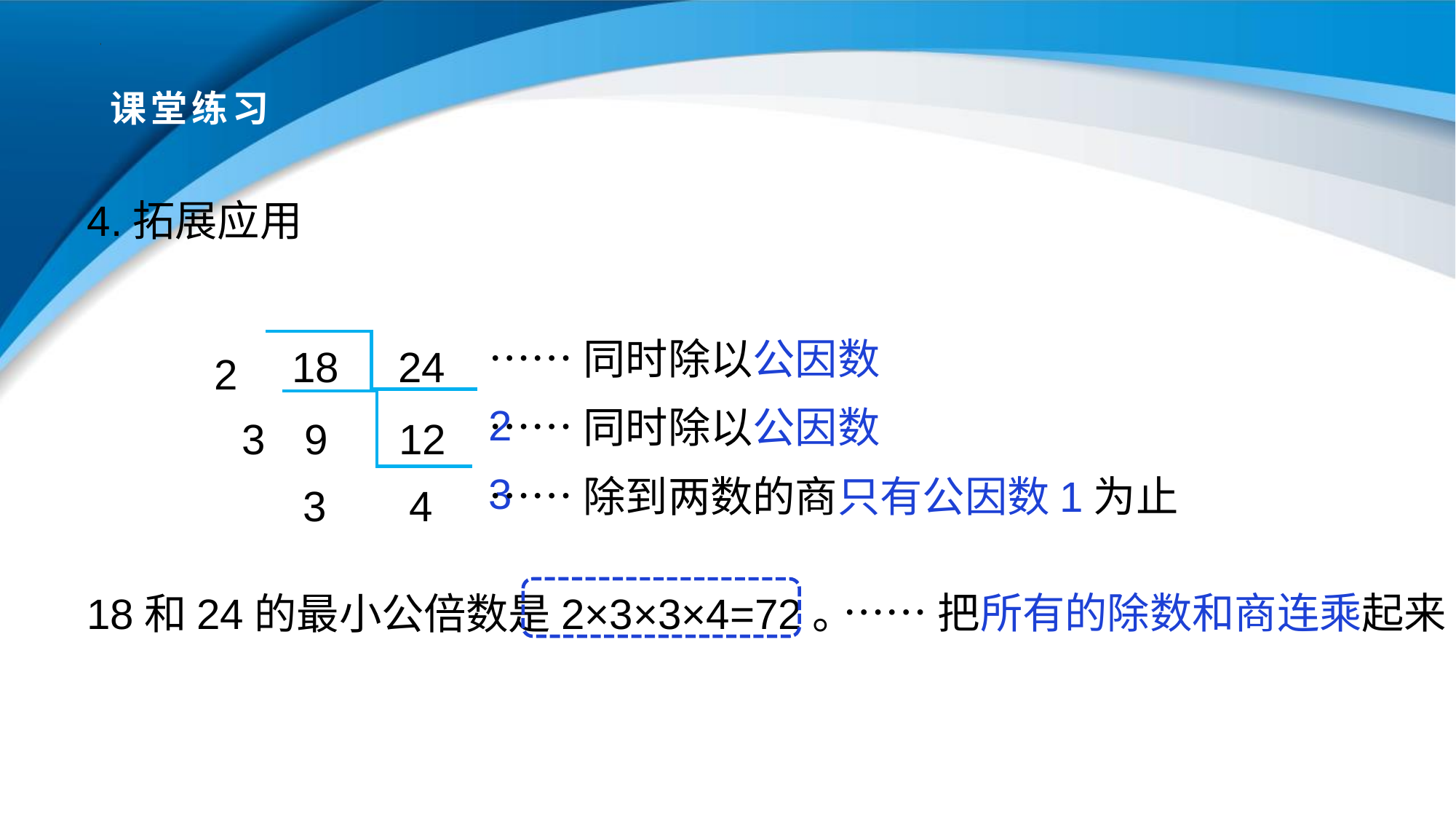

# 课堂练习
4.拓展应用
……同时除以公因数2
18     24
2
……同时除以公因数3
9      12
3
……除到两数的商只有公因数1为止
3       4
18和24的最小公倍数是2×3×3×4=72。

……把所有的除数和商连乘起来